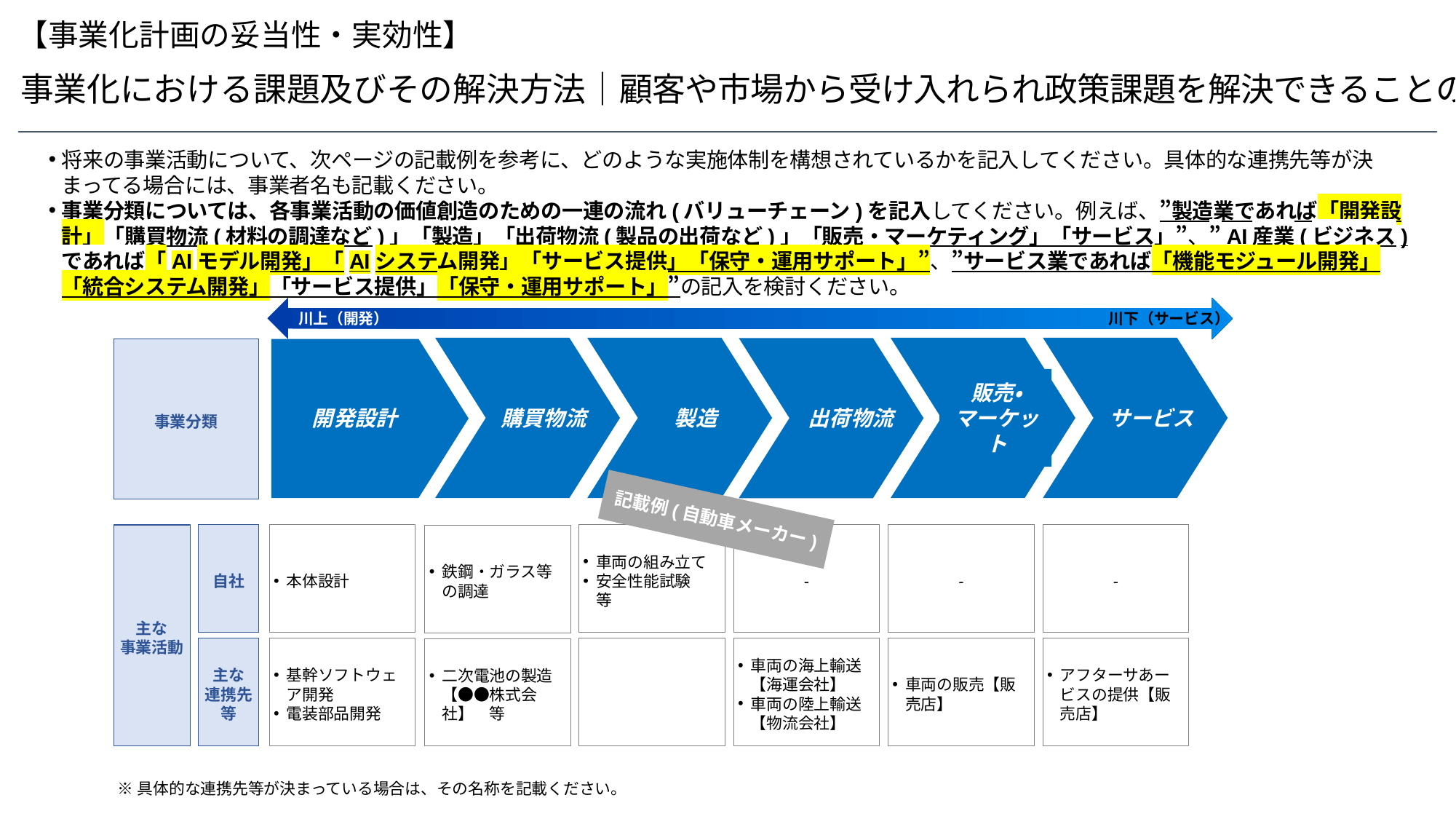

【事業化計画の妥当性・実効性】
５．事業化における課題及びその解決方法｜顧客や市場から受け入れられ政策課題を解決できることの説明

将来の事業活動について、次ページの記載例を参考に、どのような実施体制を構想されているかを記入してください。具体的な連携先等が決まってる場合には、事業者名も記載ください。
事業分類については、各事業活動の価値創造のための一連の流れ(バリューチェーン)を記入してください。例えば、”製造業であれば「開発設計」「購買物流(材料の調達など)」「製造」「出荷物流(製品の出荷など)」「販売・マーケティング」「サービス」”、”AI産業(ビジネス)であれば「AIモデル開発」「AIシステム開発」「サービス提供」「保守・運用サポート」”、”サービス業であれば「機能モジュール開発」「統合システム開発」「サービス提供」「保守・運用サポート」”の記入を検討ください。

川上（開発）
川下（サービス）

あ
販売・マーケット
開発設計
購買物流
製造
出荷物流
サービス
事業分類
記載例(自動車メーカー)
主な
事業活動
自社
本体設計
車両の組み立て
安全性能試験　等
-
-
-
鉄鋼・ガラス等の調達
主な
連携先等
基幹ソフトウェア開発
電装部品開発

車両の海上輸送【海運会社】
車両の陸上輸送【物流会社】
車両の販売【販売店】
アフターサあービスの提供【販売店】
二次電池の製造【●●株式会社】　等
※具体的な連携先等が決まっている場合は、その名称を記載ください。